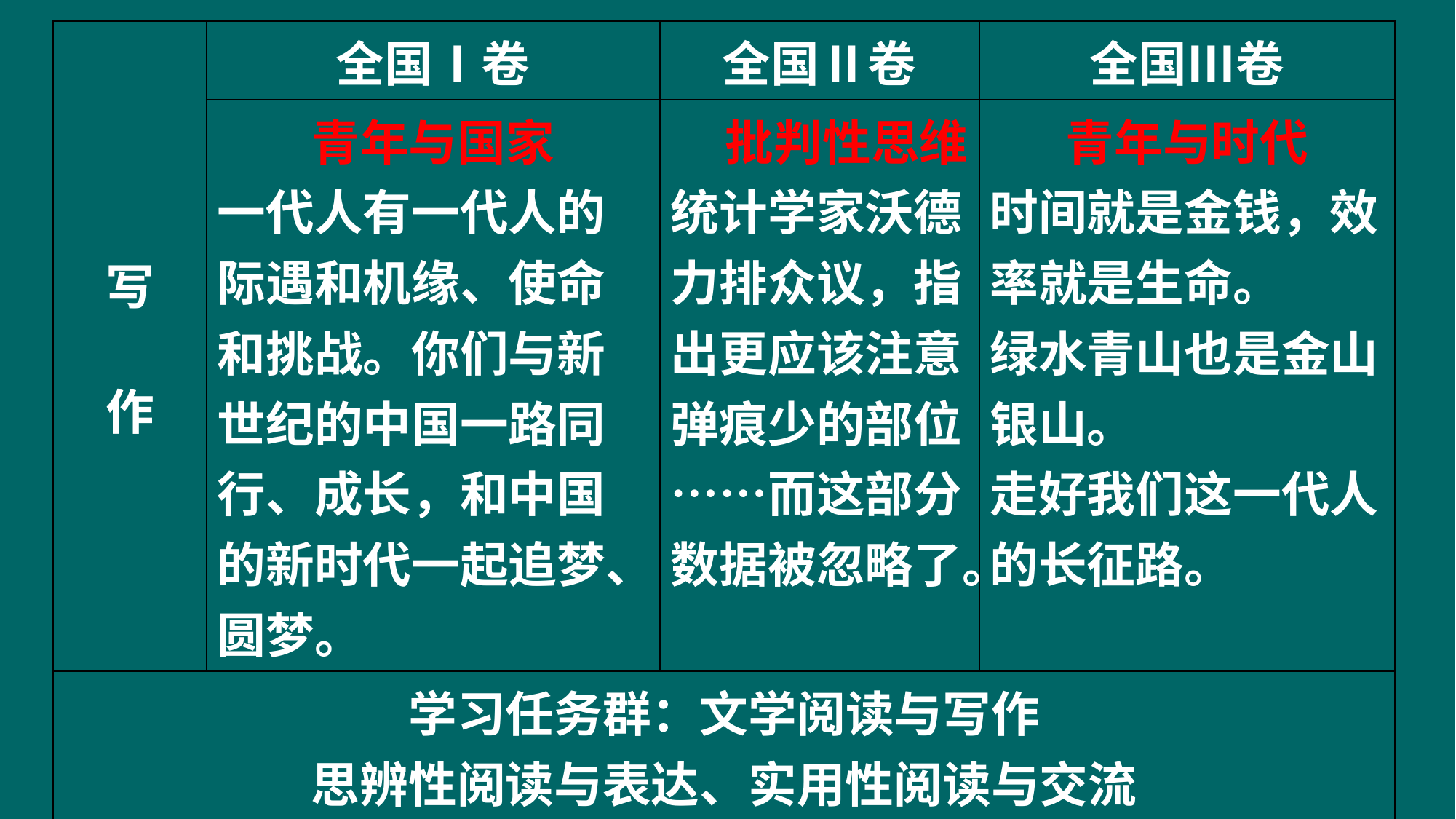

| 写 作 | 全国Ⅰ卷 | 全国Ⅱ卷 | 全国Ⅲ卷 |
| --- | --- | --- | --- |
|  | 青年与国家 一代人有一代人的际遇和机缘、使命和挑战。你们与新世纪的中国一路同行、成长，和中国的新时代一起追梦、圆梦。 | 批判性思维 统计学家沃德力排众议，指出更应该注意弹痕少的部位……而这部分数据被忽略了。 | 青年与时代 时间就是金钱，效率就是生命。 绿水青山也是金山银山。 走好我们这一代人的长征路。 |
| 学习任务群：文学阅读与写作 思辨性阅读与表达、实用性阅读与交流 |  |  |  |